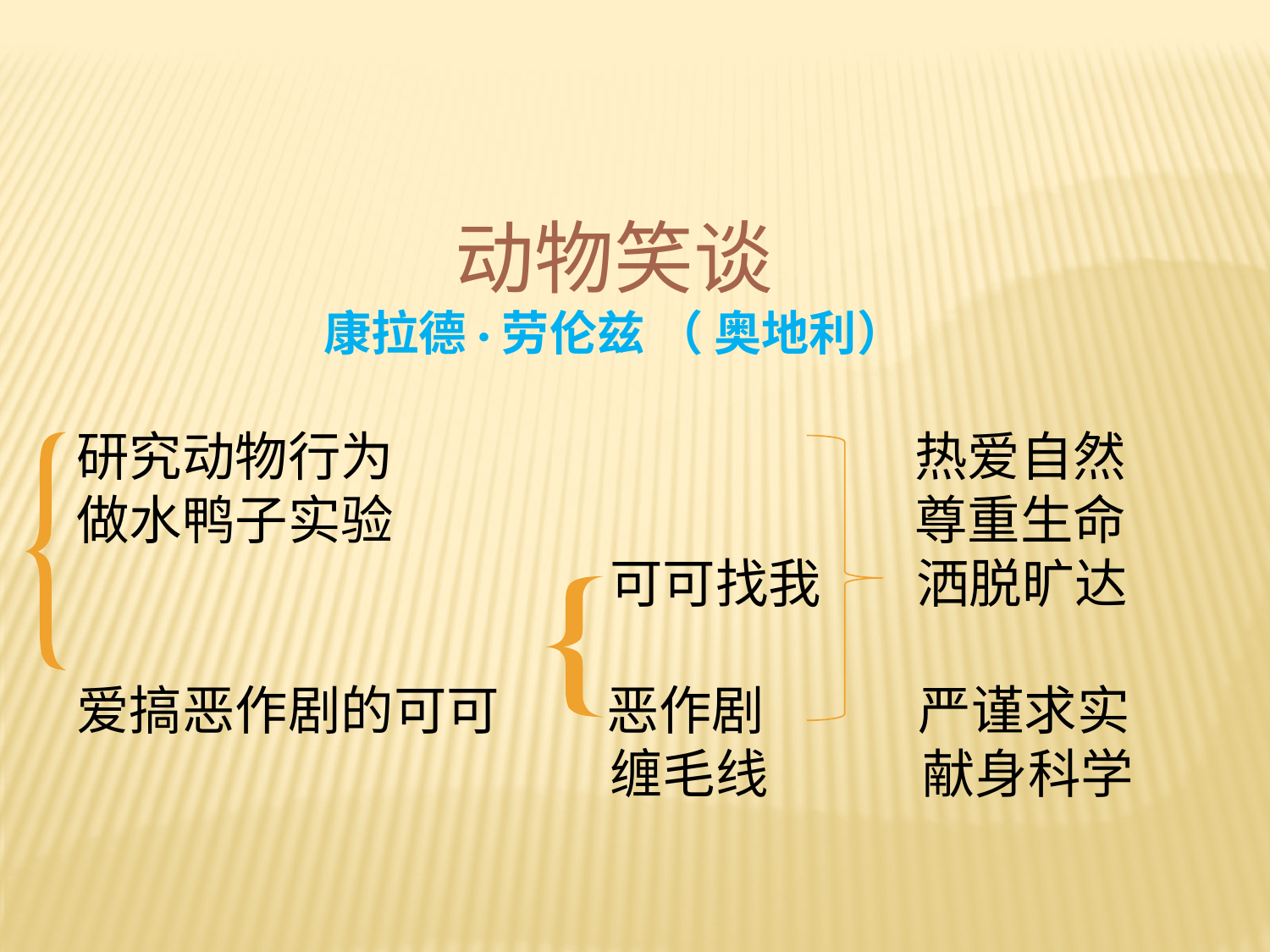

动物笑谈
康拉德·劳伦兹 （ 奥地利）

    研究动物行为                                            热爱自然
    做水鸭子实验                                            尊重生命
                                                 可可找我        洒脱旷达
    爱搞恶作剧的可可         恶作剧             严谨求实
                                                 缠毛线             献身科学